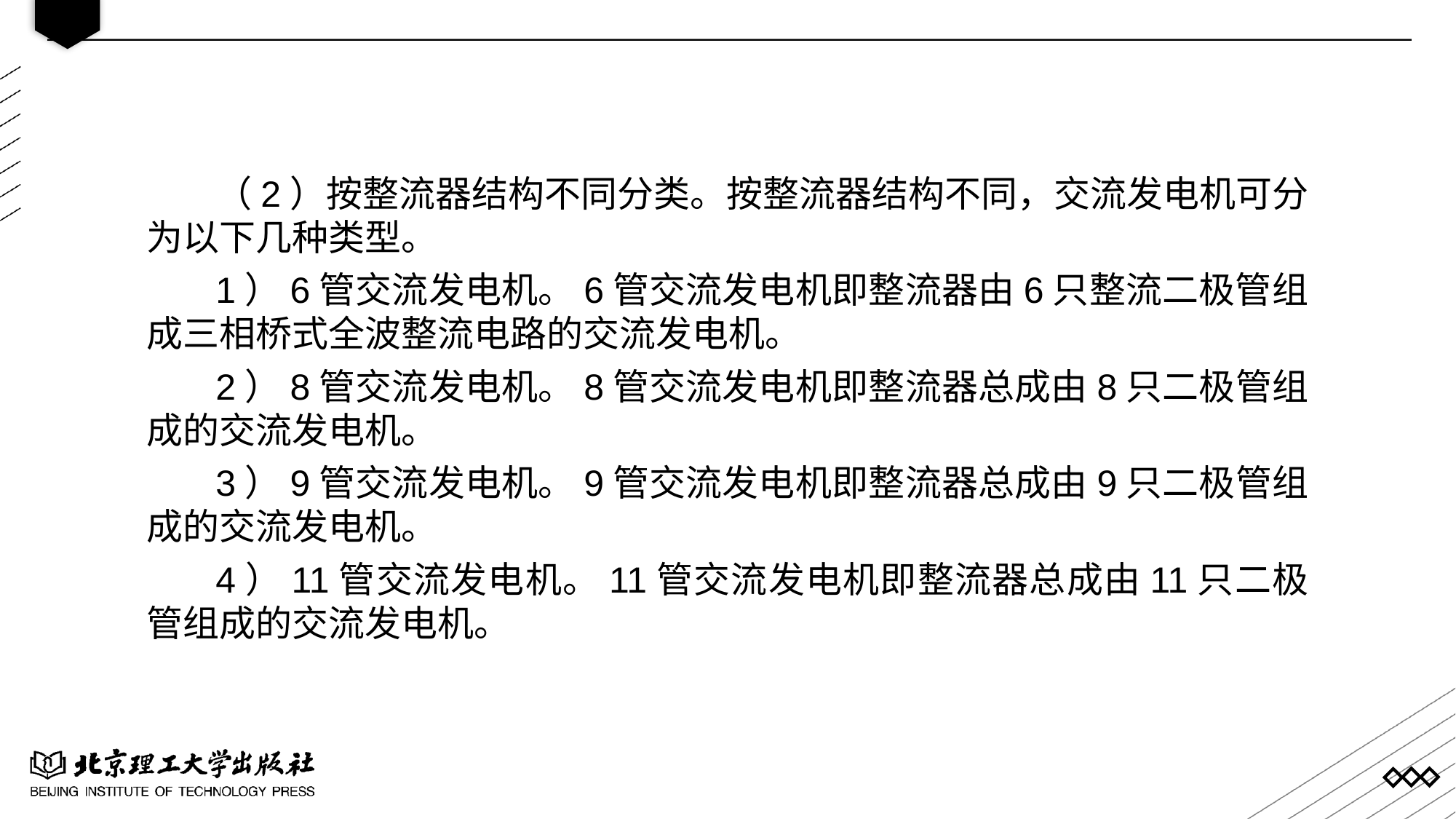

（2）按整流器结构不同分类。按整流器结构不同，交流发电机可分为以下几种类型。
1）6管交流发电机。6管交流发电机即整流器由6只整流二极管组成三相桥式全波整流电路的交流发电机。
2）8管交流发电机。8管交流发电机即整流器总成由8只二极管组成的交流发电机。
3）9管交流发电机。9管交流发电机即整流器总成由9只二极管组成的交流发电机。
4）11管交流发电机。11管交流发电机即整流器总成由11只二极管组成的交流发电机。